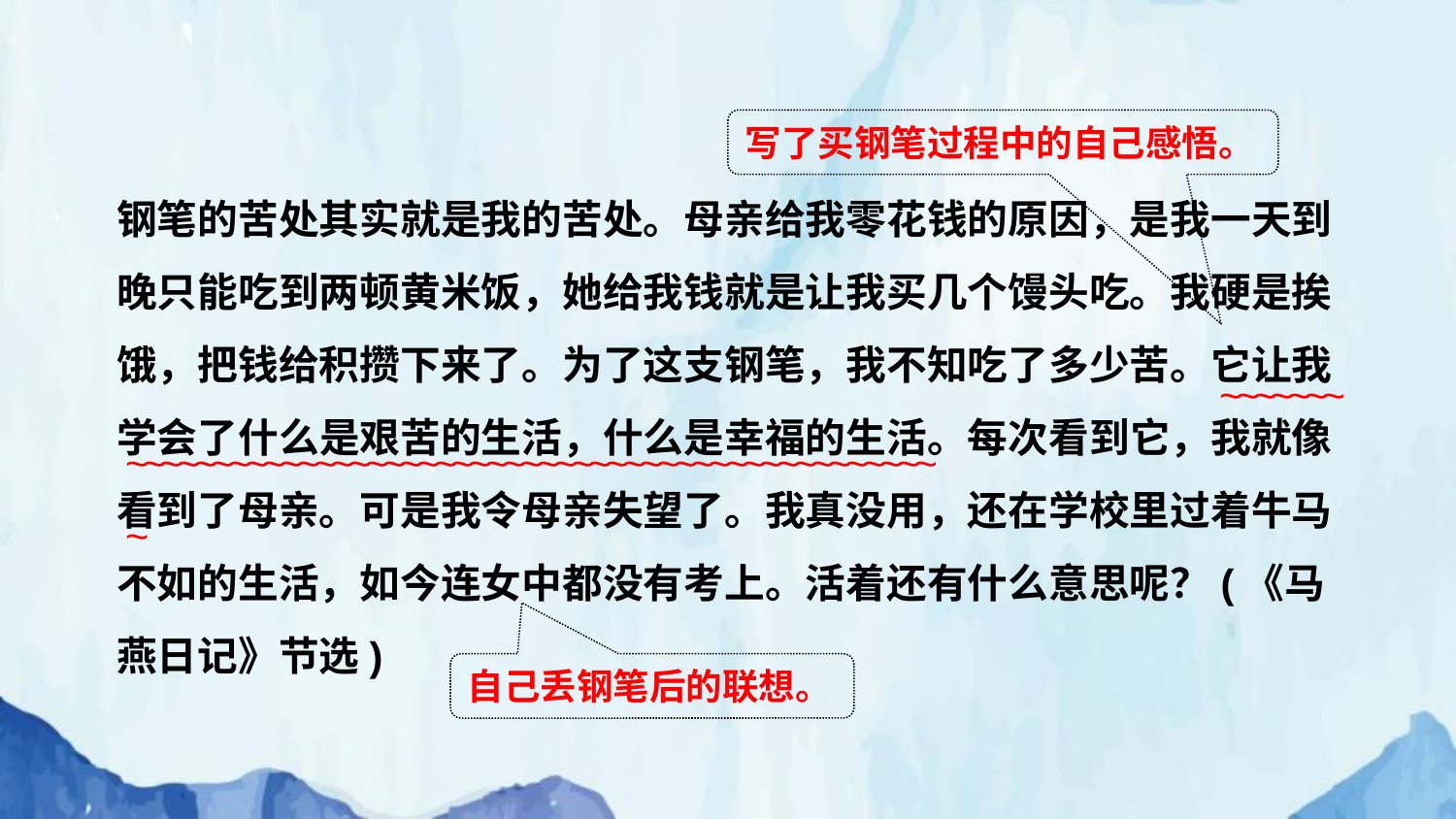

写了买钢笔过程中的自己感悟。
钢笔的苦处其实就是我的苦处。母亲给我零花钱的原因，是我一天到晚只能吃到两顿黄米饭，她给我钱就是让我买几个馒头吃。我硬是挨饿，把钱给积攒下来了。为了这支钢笔，我不知吃了多少苦。它让我学会了什么是艰苦的生活，什么是幸福的生活。每次看到它，我就像看到了母亲。可是我令母亲失望了。我真没用，还在学校里过着牛马不如的生活，如今连女中都没有考上。活着还有什么意思呢？(《马燕日记》节选)
~~~~~~~
~~~~~~~~~~~~~~~~~~~~~~~~~~~~~~~~~~~~~~~~~~~~~~~~
自己丢钢笔后的联想。